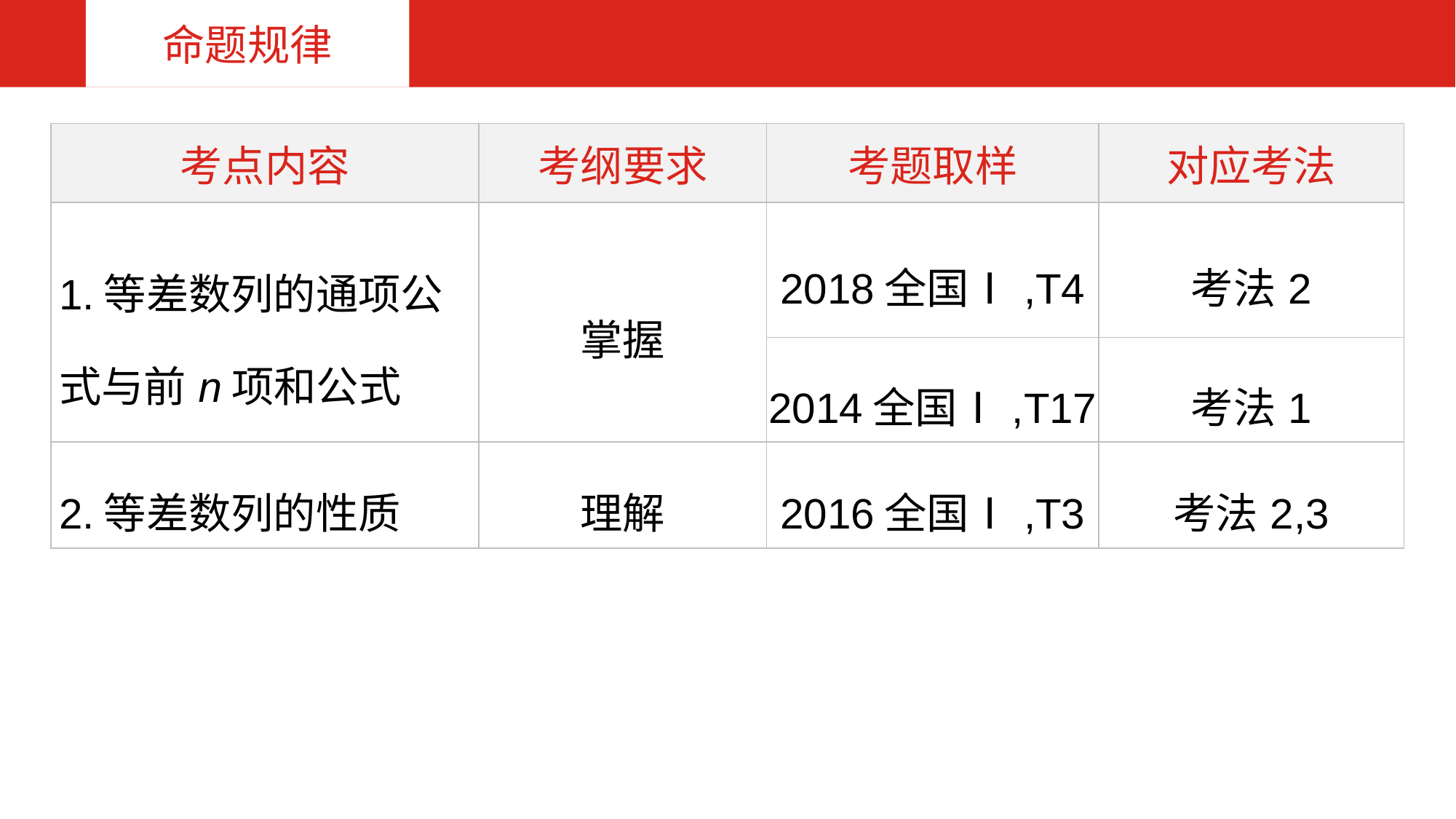

命题规律
| 考点内容 | 考纲要求 | 考题取样 | 对应考法 |
| --- | --- | --- | --- |
| 1.等差数列的通项公式与前n项和公式 | 掌握 | 2018全国Ⅰ,T4 | 考法2 |
|  |  | 2014全国Ⅰ,T17 | 考法1 |
| 2.等差数列的性质 | 理解 | 2016全国Ⅰ,T3 | 考法2,3 |